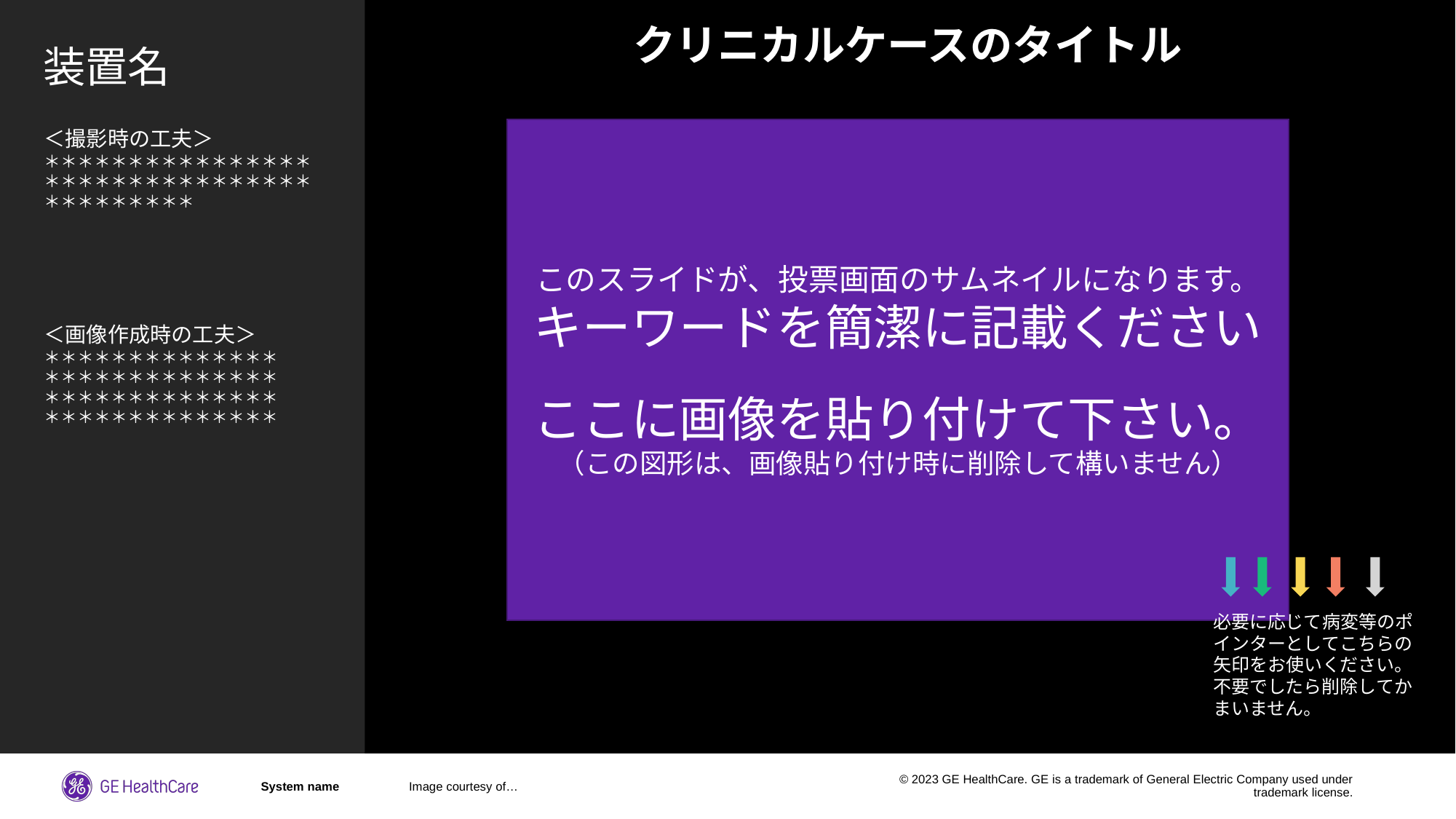

クリニカルケースのタイトル
装置名
このスライドが、投票画面のサムネイルになります。
キーワードを簡潔に記載ください

ここに画像を貼り付けて下さい。
（この図形は、画像貼り付け時に削除して構いません）
＜撮影時の工夫＞
＊＊＊＊＊＊＊＊＊＊＊＊＊＊＊＊＊＊＊＊＊＊＊＊＊＊＊＊＊＊＊＊
＊＊＊＊＊＊＊＊＊

＜画像作成時の工夫＞
＊＊＊＊＊＊＊＊＊＊＊＊＊＊
＊＊＊＊＊＊＊＊＊＊＊＊＊＊
＊＊＊＊＊＊＊＊＊＊＊＊＊＊
＊＊＊＊＊＊＊＊＊＊＊＊＊＊

必要に応じて病変等のポインターとしてこちらの矢印をお使いください。
不要でしたら削除してかまいません。
System name
Image courtesy of…